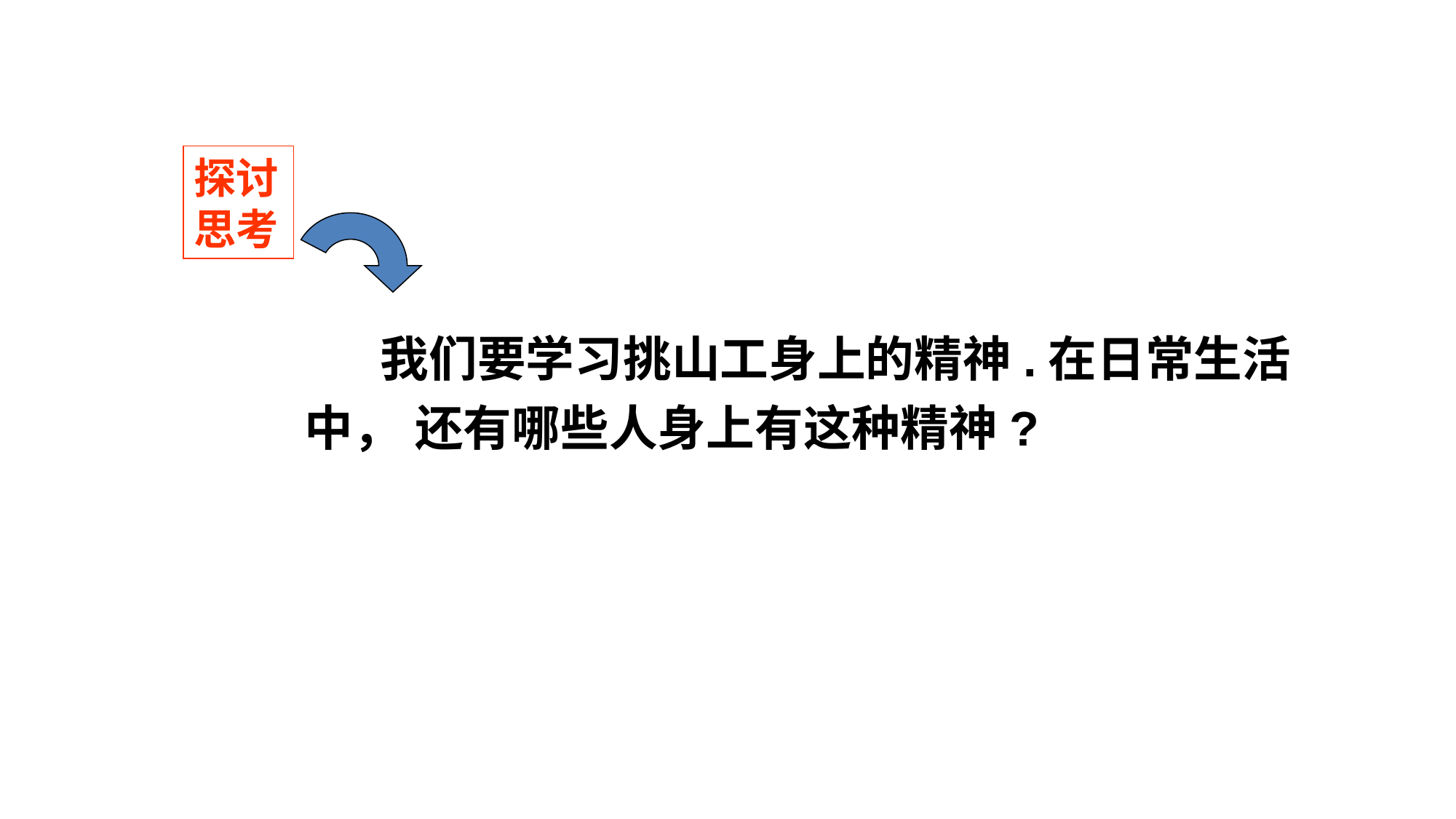

探讨思考

   我们要学习挑山工身上的精神.在日常生活中， 还有哪些人身上有这种精神?